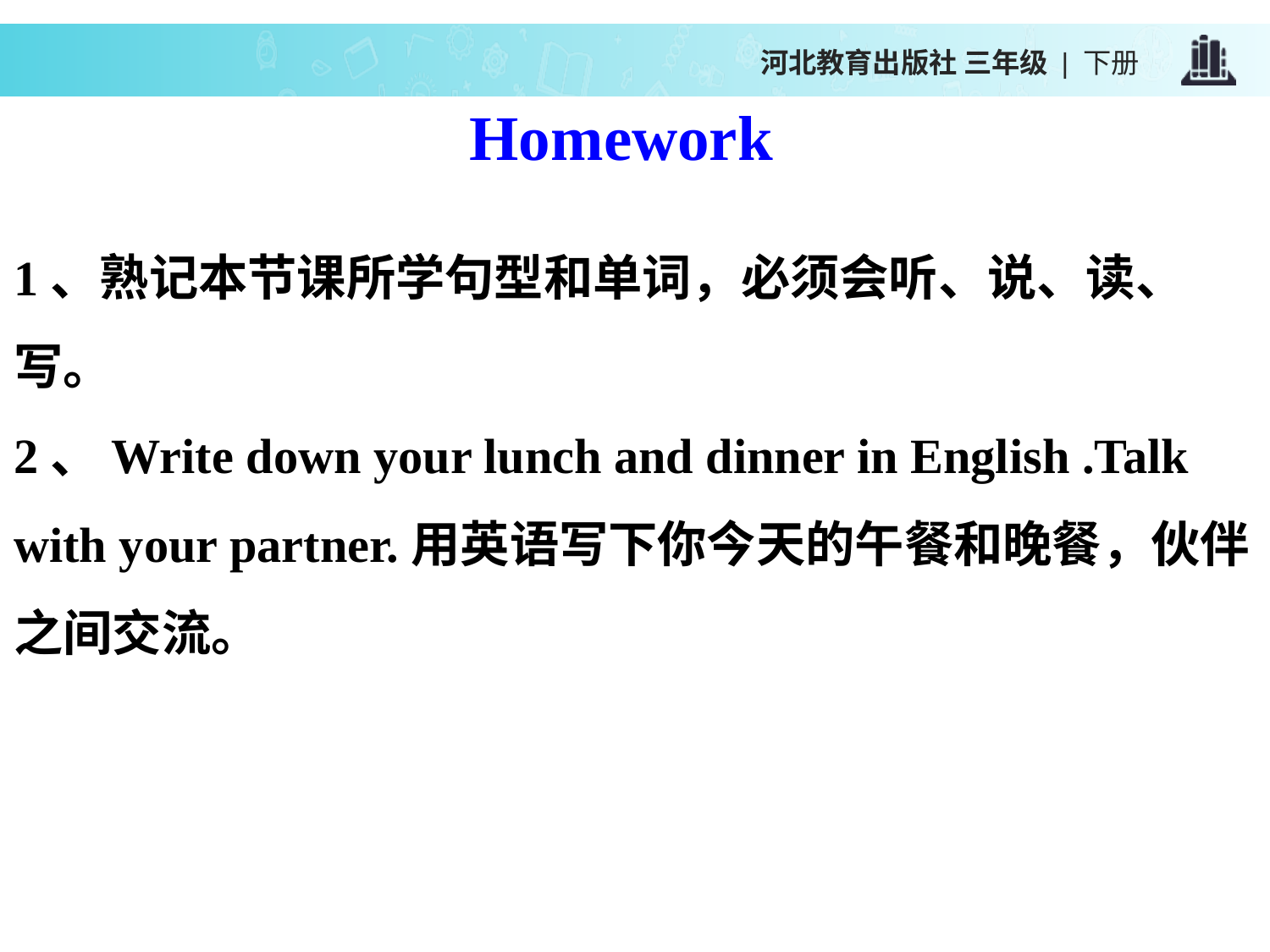

河北教育出版社 三年级 | 下册
Homework

1、熟记本节课所学句型和单词，必须会听、说、读、写。
2、Write down your lunch and dinner in English .Talk with your partner.用英语写下你今天的午餐和晚餐，伙伴之间交流。